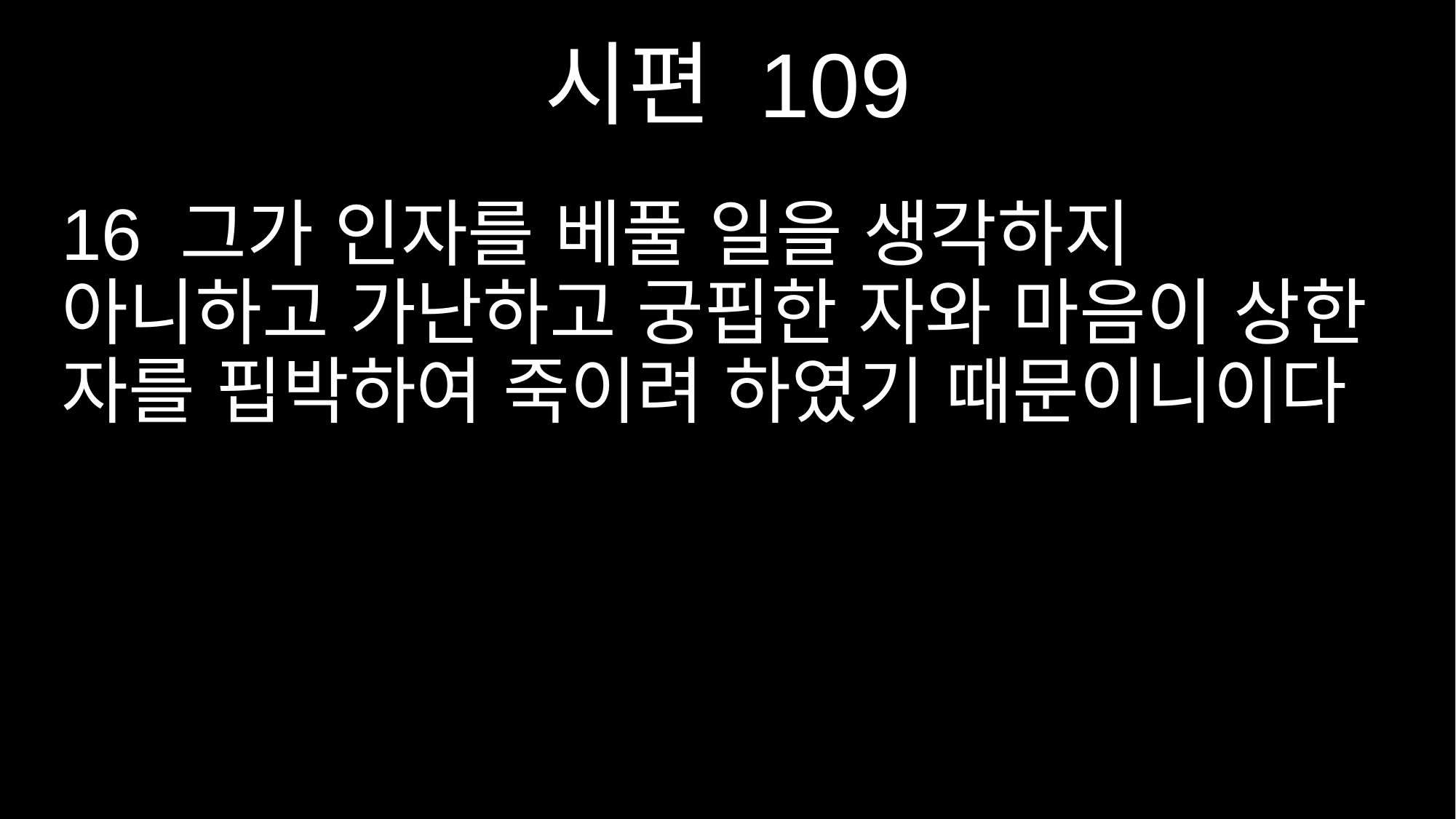

시편 109
16 그가 인자를 베풀 일을 생각하지 아니하고 가난하고 궁핍한 자와 마음이 상한 자를 핍박하여 죽이려 하였기 때문이니이다